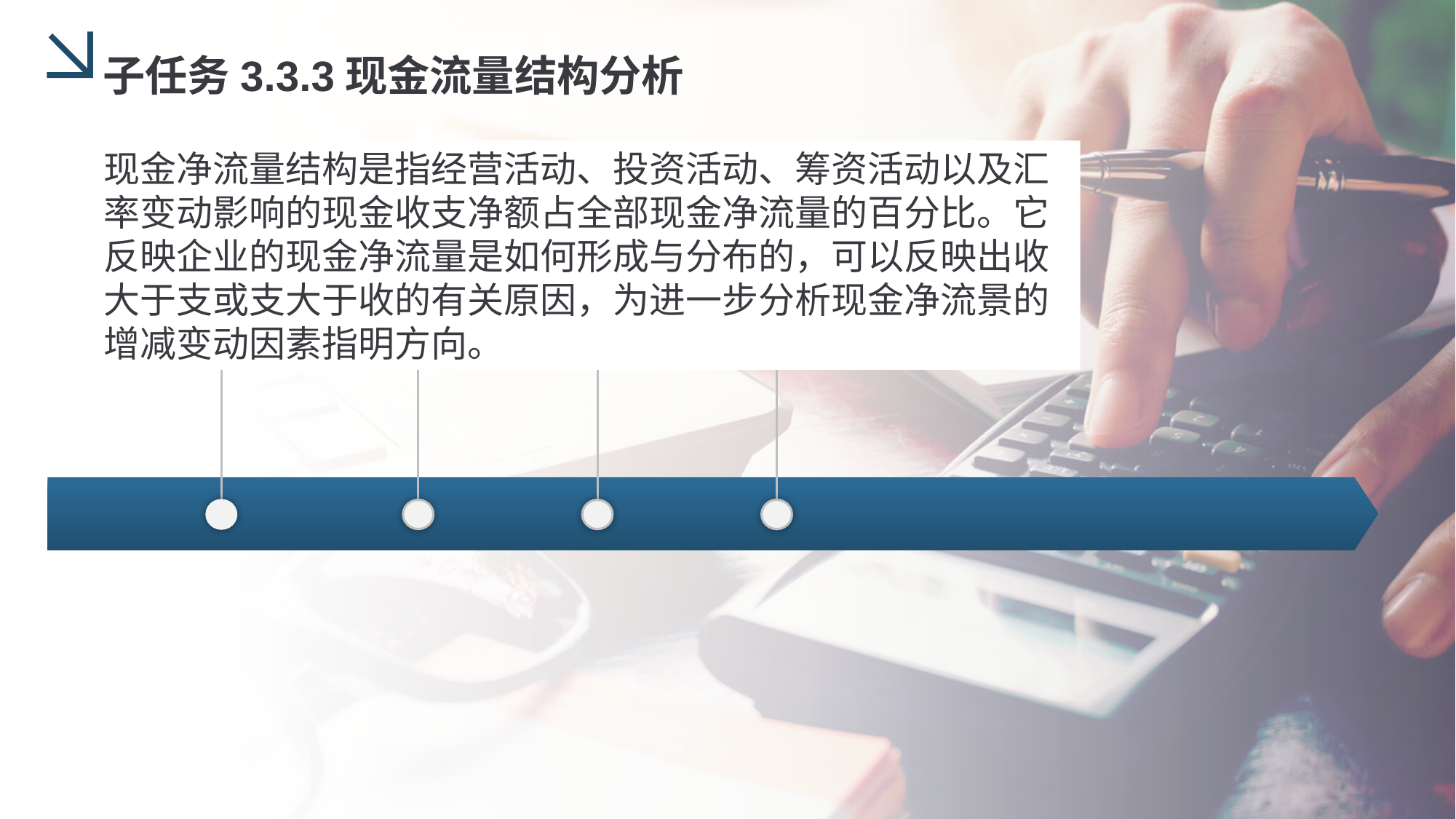

子任务3.3.3现金流量结构分析
现金净流量结构是指经营活动、投资活动、筹资活动以及汇率变动影响的现金收支净额占全部现金净流量的百分比。它反映企业的现金净流量是如何形成与分布的，可以反映出收大于支或支大于收的有关原因，为进一步分析现金净流景的增减变动因素指明方向。